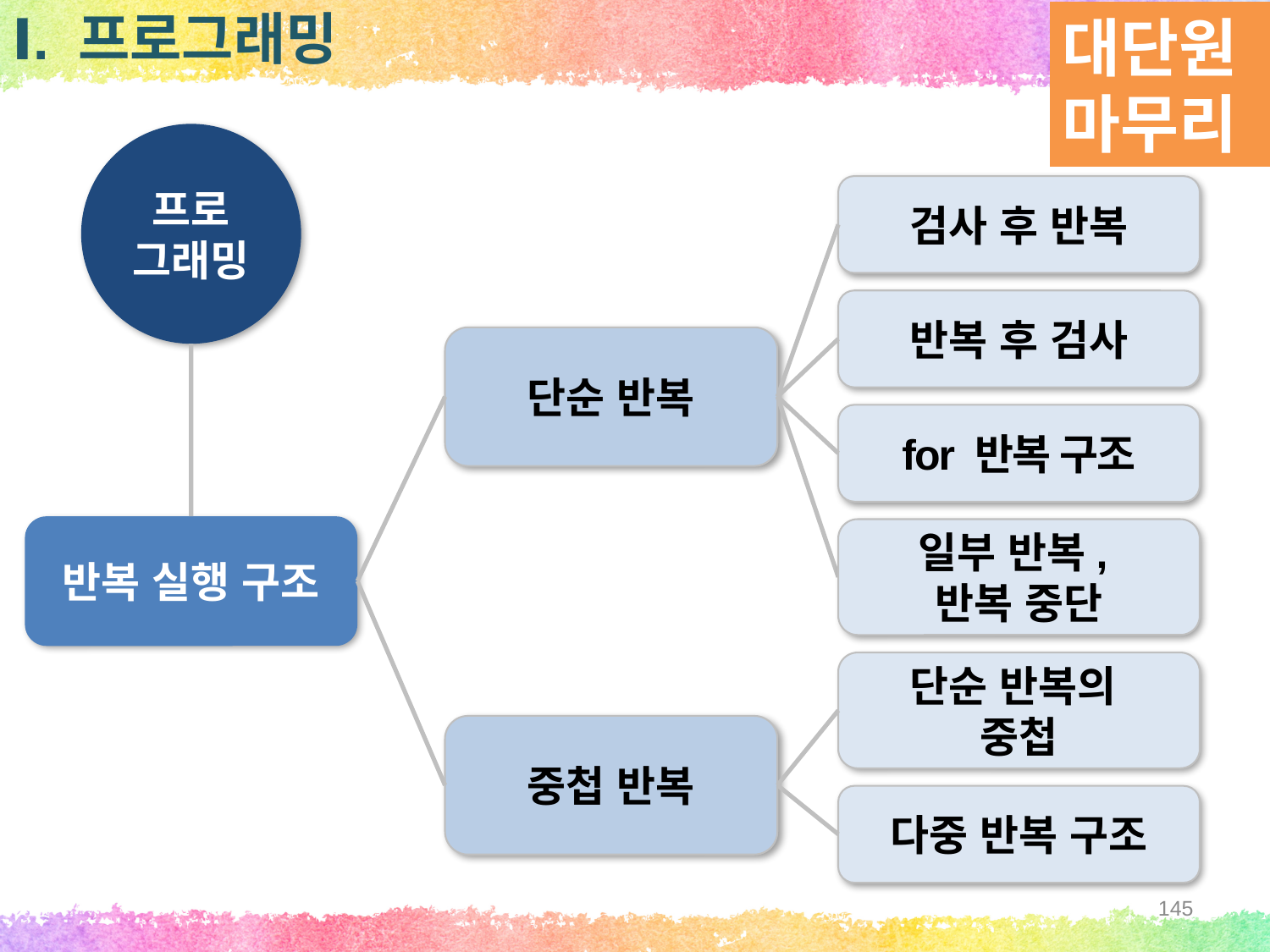

대단원 마무리
Ⅰ. 프로그래밍
프로
그래밍
검사 후 반복
반복 후 검사
단순 반복
for 반복 구조
반복 실행 구조
일부 반복,
반복 중단
단순 반복의
중첩
중첩 반복
다중 반복 구조
145